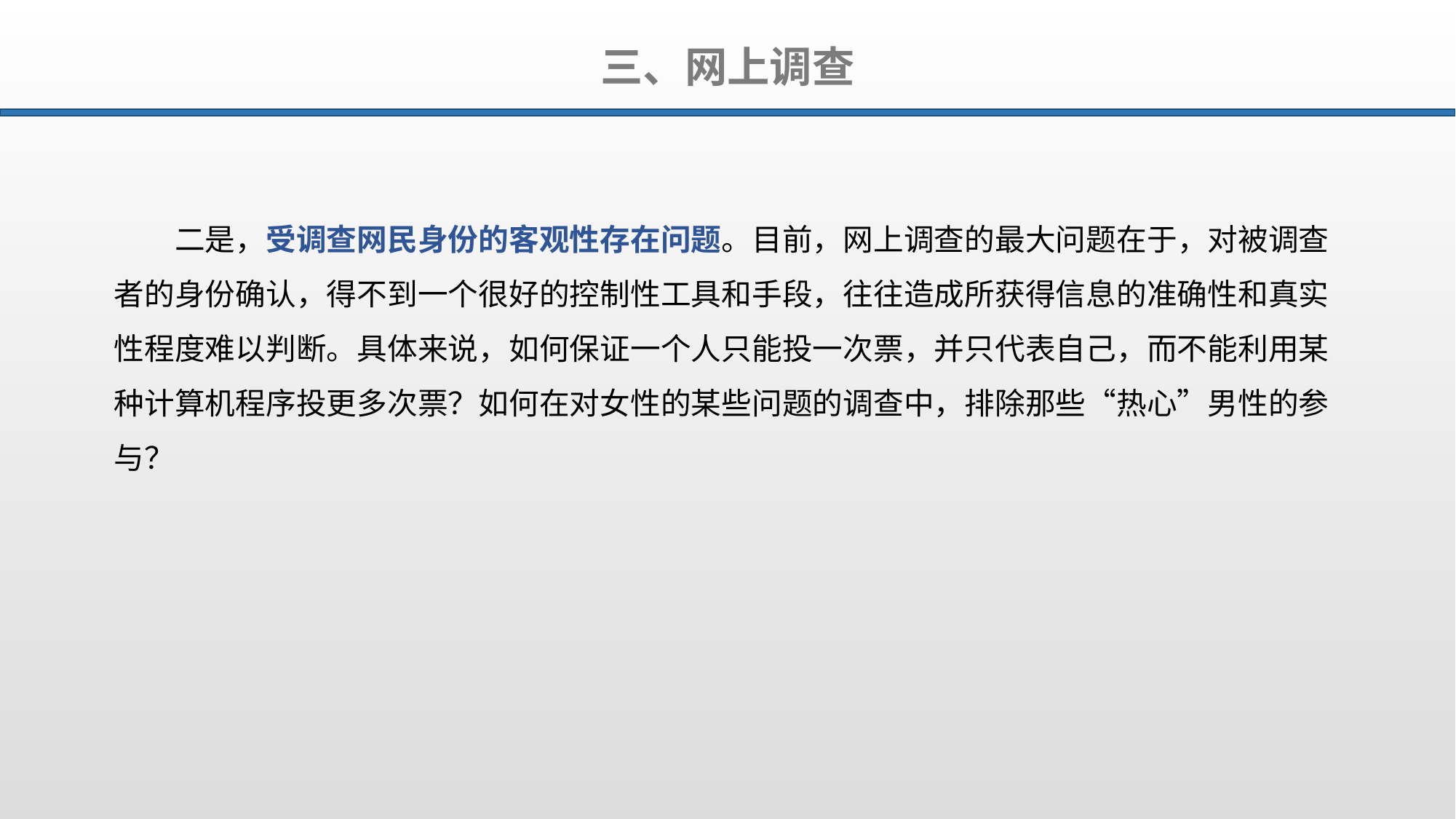

三、网上调查

二是，受调查网民身份的客观性存在问题。目前，网上调查的最大问题在于，对被调查者的身份确认，得不到一个很好的控制性工具和手段，往往造成所获得信息的准确性和真实性程度难以判断。具体来说，如何保证一个人只能投一次票，并只代表自己，而不能利用某种计算机程序投更多次票？如何在对女性的某些问题的调查中，排除那些“热心”男性的参与？